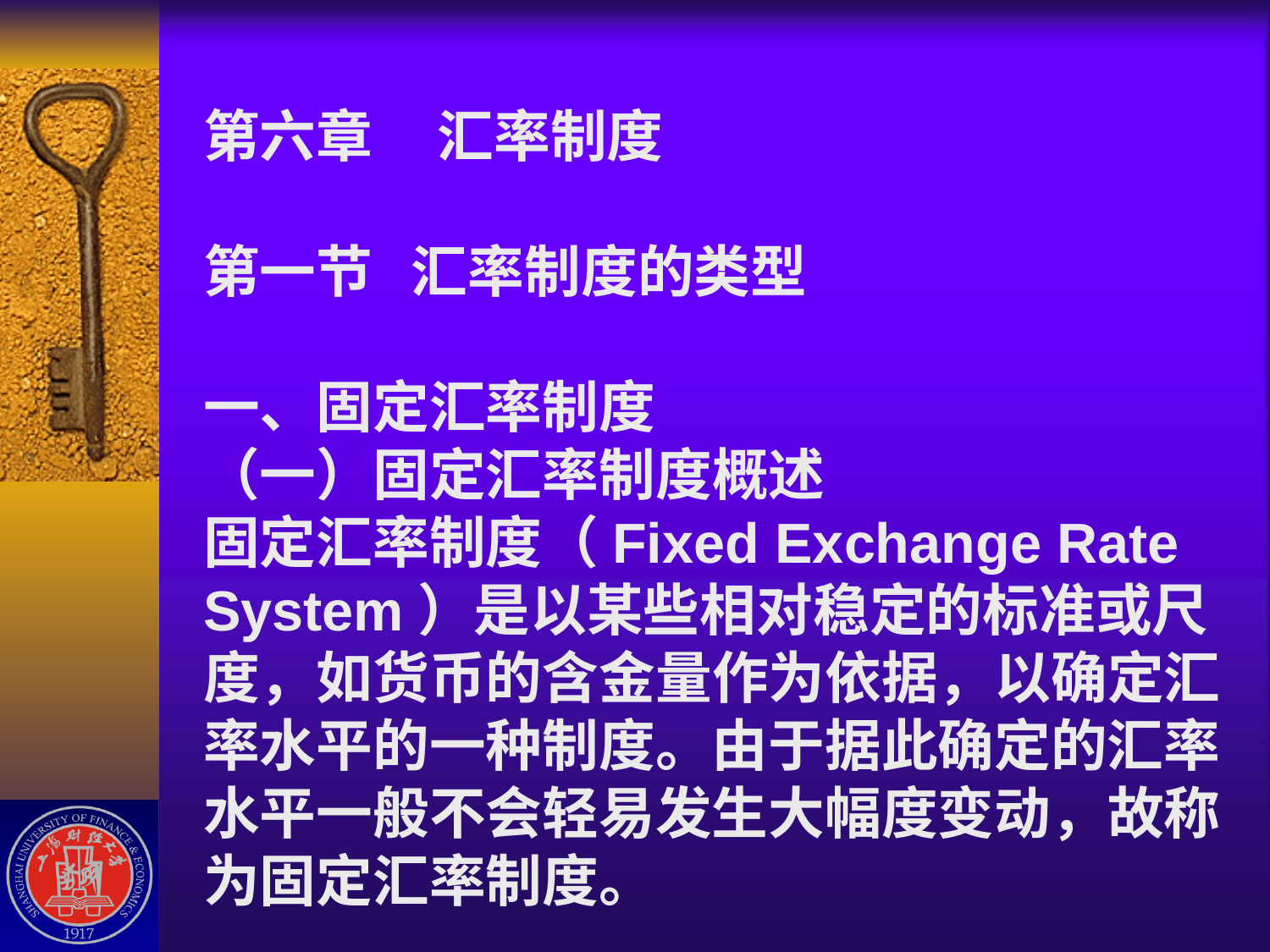

# 第六章     汇率制度 第一节   汇率制度的类型 一、固定汇率制度 （一）固定汇率制度概述 固定汇率制度（Fixed Exchange Rate System）是以某些相对稳定的标准或尺度，如货币的含金量作为依据，以确定汇率水平的一种制度。由于据此确定的汇率水平一般不会轻易发生大幅度变动，故称为固定汇率制度。